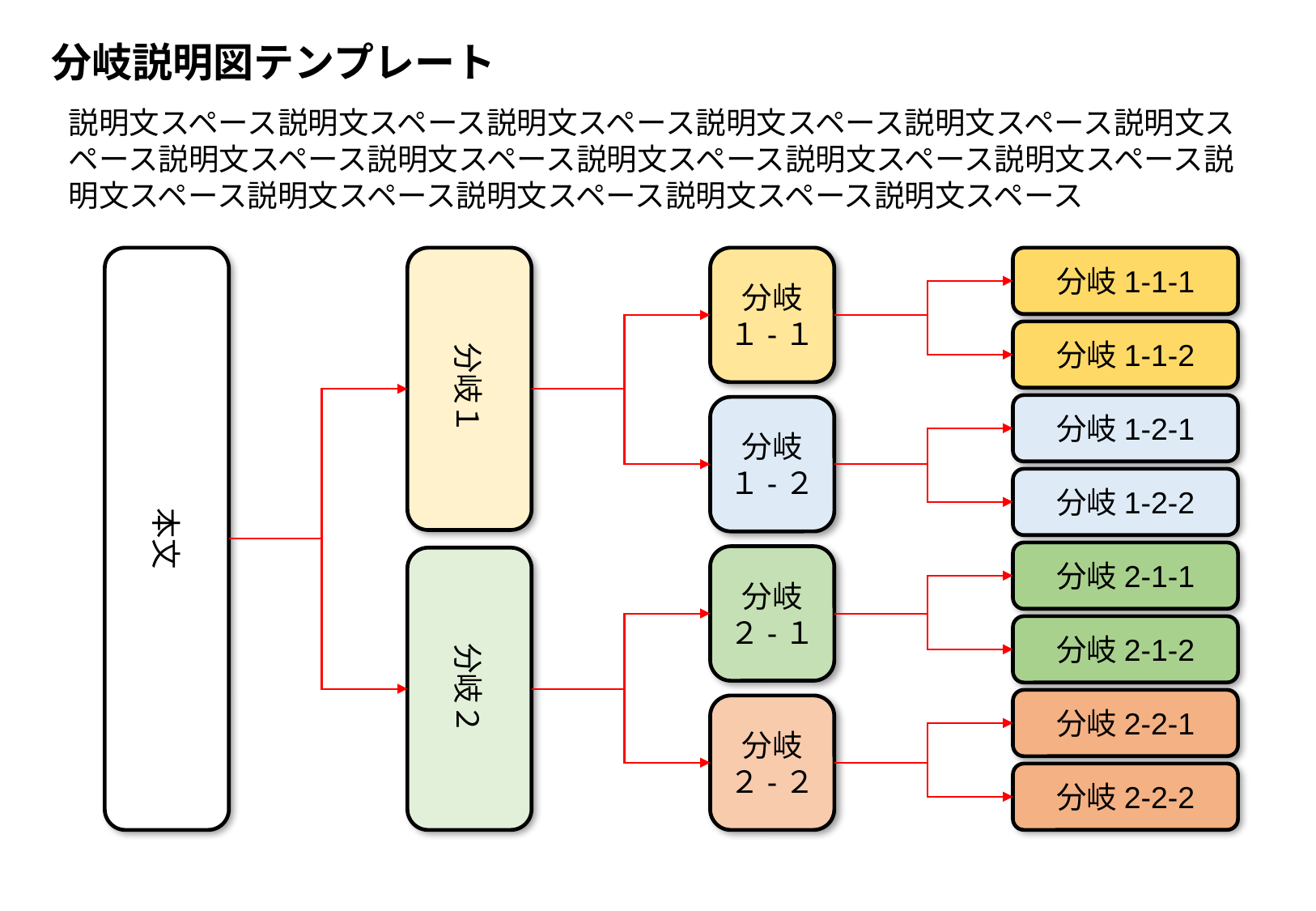

分岐説明図テンプレート
説明文スペース説明文スペース説明文スペース説明文スペース説明文スペース説明文スペース説明文スペース説明文スペース説明文スペース説明文スペース説明文スペース説明文スペース説明文スペース説明文スペース説明文スペース説明文スペース
本文
分岐１
分岐１-１
分岐1-1-1
分岐1-1-2
分岐1-2-1
分岐１-２
分岐1-2-2
分岐2-1-1
分岐２-１
分岐２
分岐2-1-2
分岐2-2-1
分岐２-２
分岐2-2-2